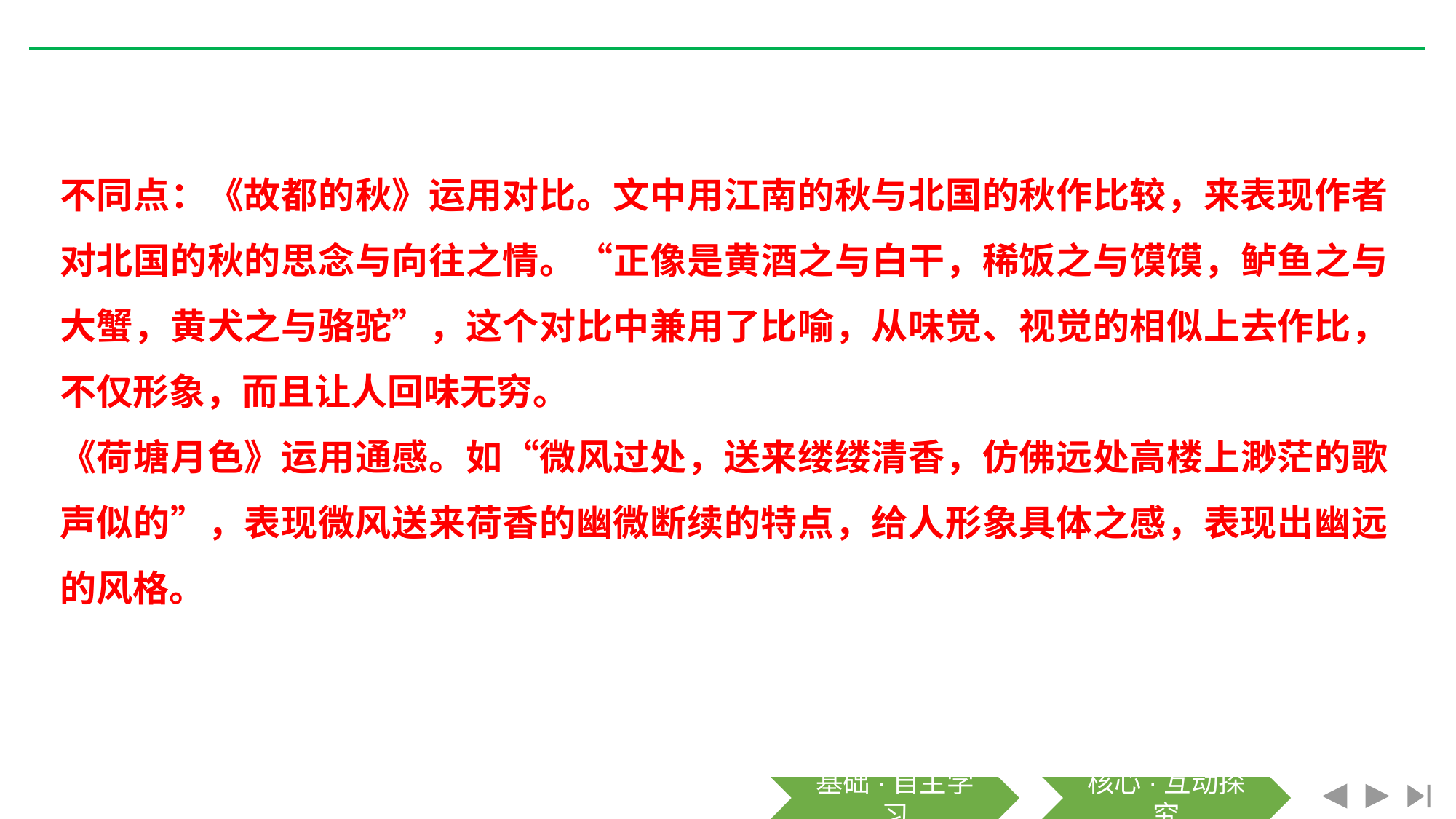

不同点：《故都的秋》运用对比。文中用江南的秋与北国的秋作比较，来表现作者对北国的秋的思念与向往之情。“正像是黄酒之与白干，稀饭之与馍馍，鲈鱼之与大蟹，黄犬之与骆驼”，这个对比中兼用了比喻，从味觉、视觉的相似上去作比，不仅形象，而且让人回味无穷。
《荷塘月色》运用通感。如“微风过处，送来缕缕清香，仿佛远处高楼上渺茫的歌声似的”，表现微风送来荷香的幽微断续的特点，给人形象具体之感，表现出幽远的风格。